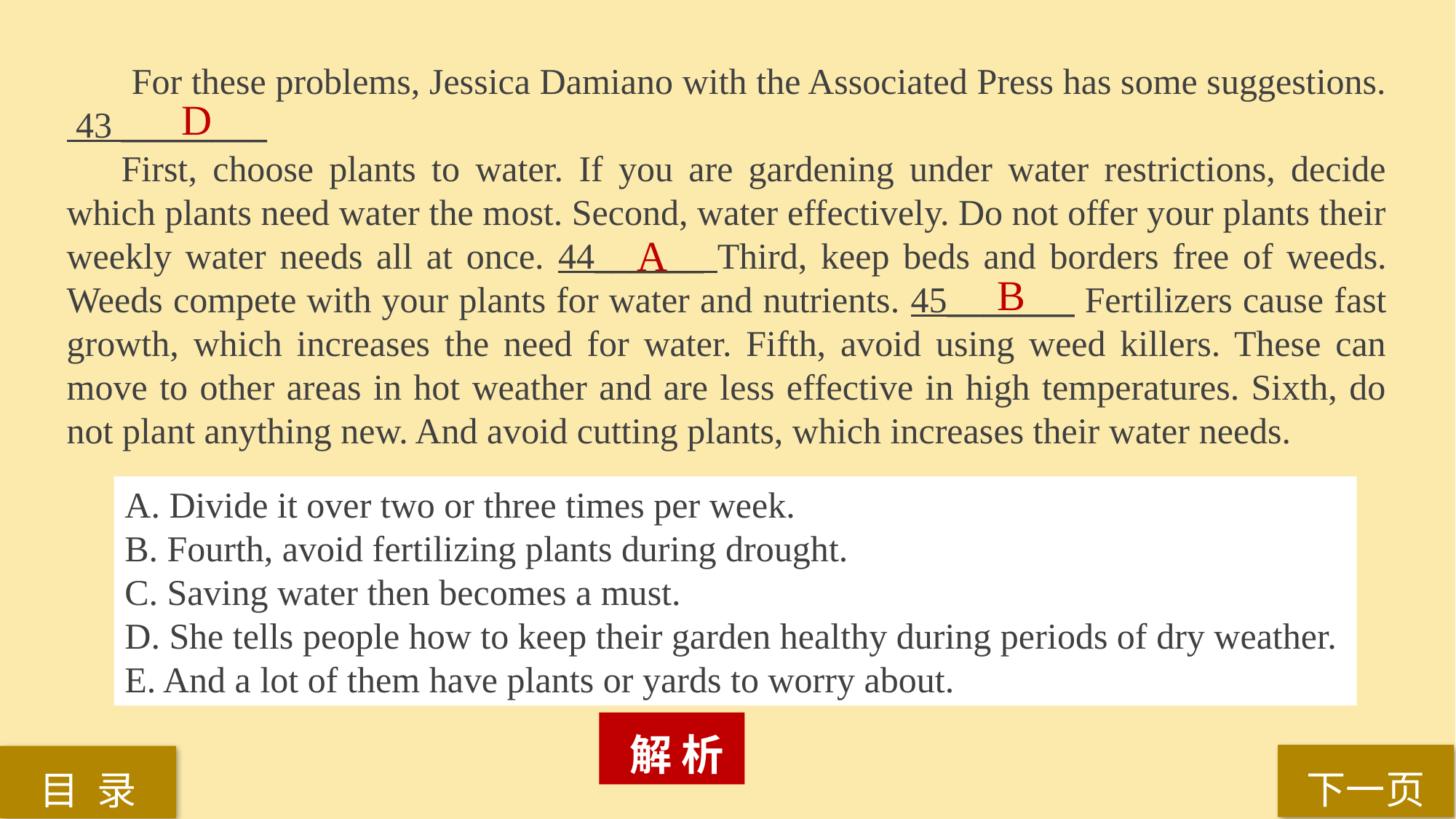

For these problems, Jessica Damiano with the Associated Press has some suggestions.
 43 ________
First, choose plants to water. If you are gardening under water restrictions, decide which plants need water the most. Second, water effectively. Do not offer your plants their weekly water needs all at once. 44______ Third, keep beds and borders free of weeds. Weeds compete with your plants for water and nutrients. 45_______ Fertilizers cause fast growth, which increases the need for water. Fifth, avoid using weed killers. These can move to other areas in hot weather and are less effective in high temperatures. Sixth, do not plant anything new. And avoid cutting plants, which increases their water needs.
D
A
B
A. Divide it over two or three times per week.
B. Fourth, avoid fertilizing plants during drought.
C. Saving water then becomes a must.
D. She tells people how to keep their garden healthy during periods of dry weather.
E. And a lot of them have plants or yards to worry about.
 解 析